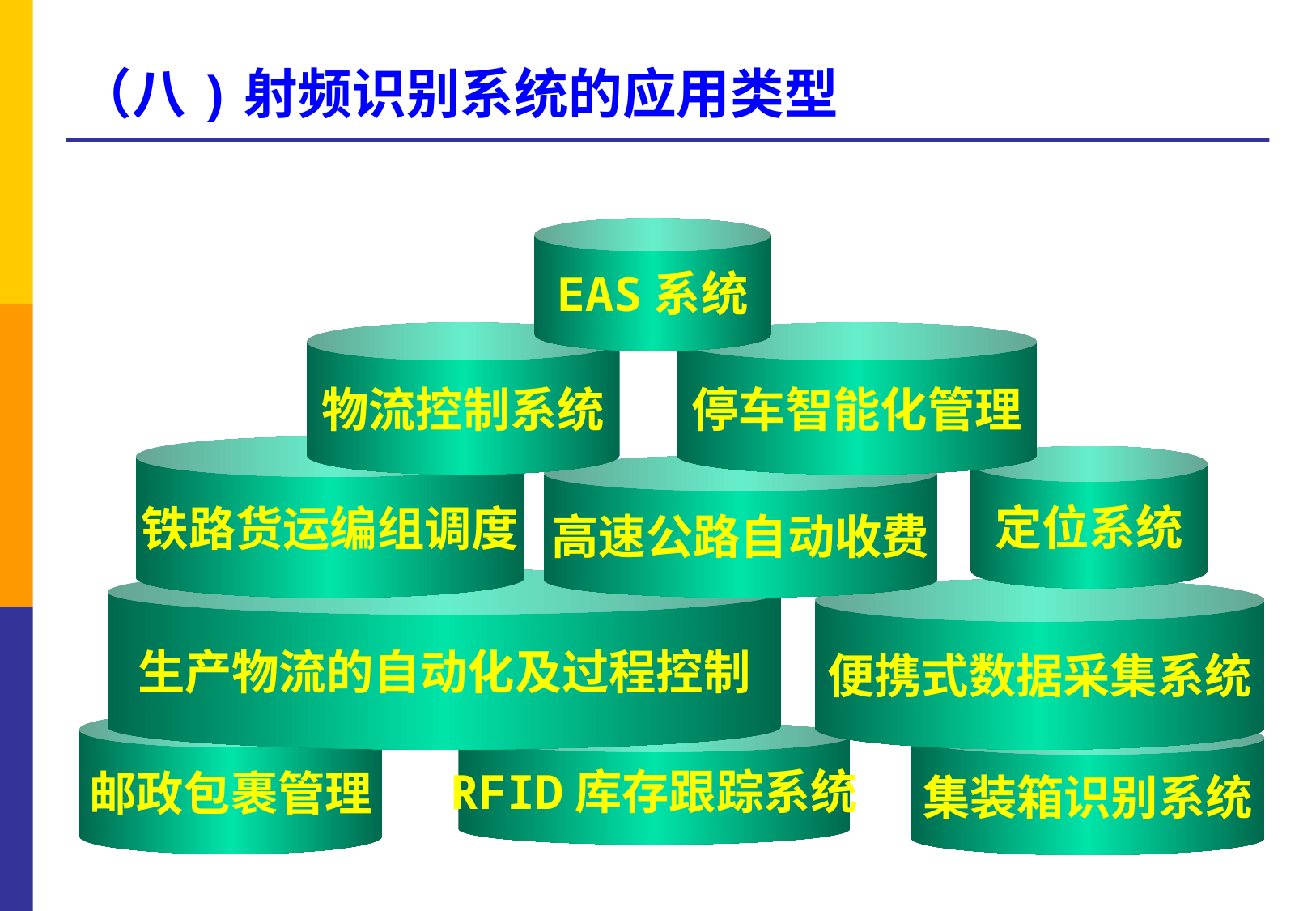

# （八)射频识别系统的应用类型
EAS系统
物流控制系统
停车智能化管理
铁路货运编组调度
定位系统
高速公路自动收费
生产物流的自动化及过程控制
便携式数据采集系统
邮政包裹管理
RFID库存跟踪系统
集装箱识别系统